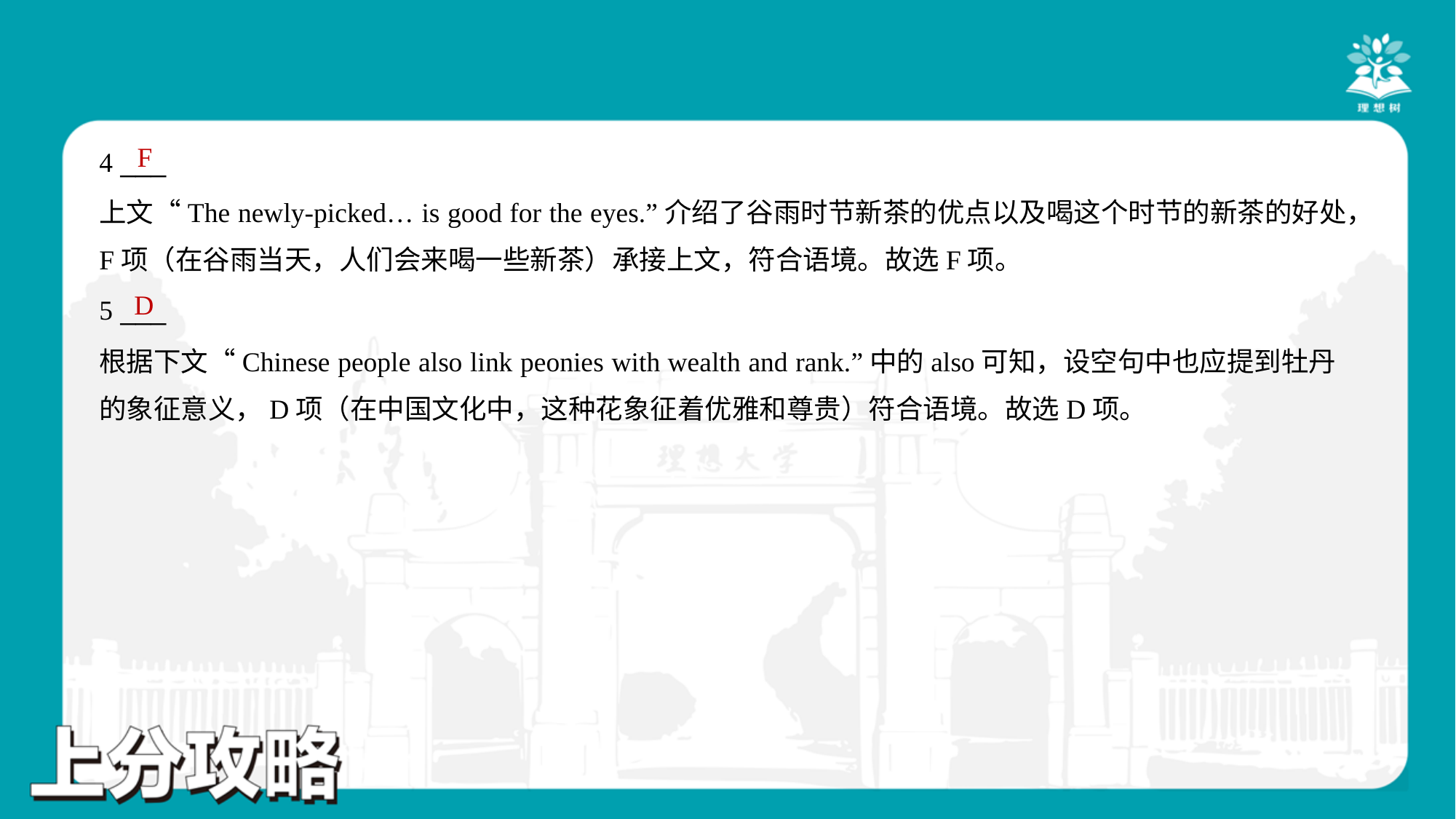

F
4 ___
上文“The newly-picked… is good for the eyes.”介绍了谷雨时节新茶的优点以及喝这个时节的新茶的好处，
F项（在谷雨当天，人们会来喝一些新茶）承接上文，符合语境。故选F项。
D
5 ___
根据下文“Chinese people also link peonies with wealth and rank.”中的also可知，设空句中也应提到牡丹
的象征意义，D项（在中国文化中，这种花象征着优雅和尊贵）符合语境。故选D项。